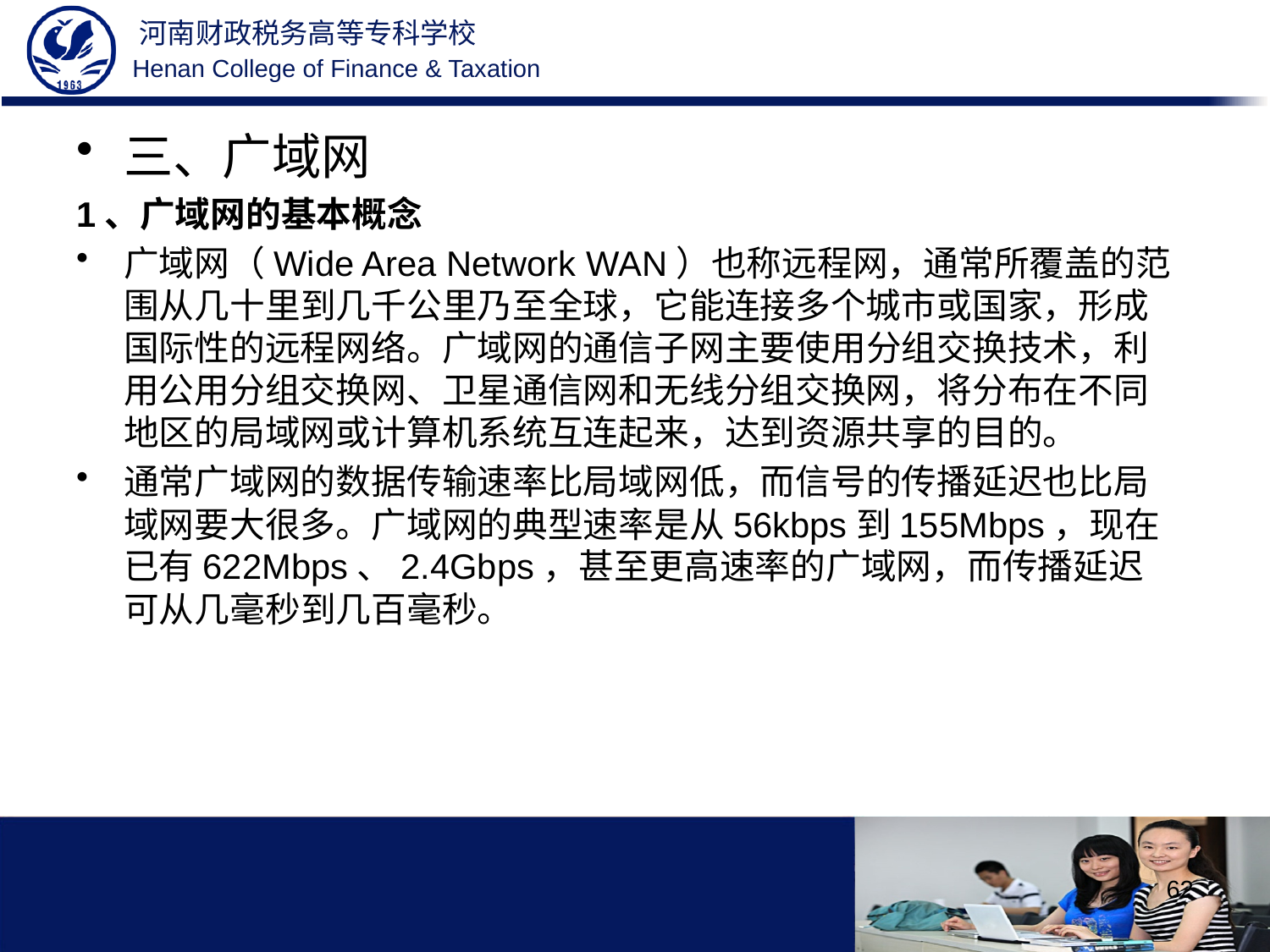

三、广域网
1、广域网的基本概念
广域网（Wide Area Network WAN）也称远程网，通常所覆盖的范围从几十里到几千公里乃至全球，它能连接多个城市或国家，形成国际性的远程网络。广域网的通信子网主要使用分组交换技术，利用公用分组交换网、卫星通信网和无线分组交换网，将分布在不同地区的局域网或计算机系统互连起来，达到资源共享的目的。
通常广域网的数据传输速率比局域网低，而信号的传播延迟也比局域网要大很多。广域网的典型速率是从56kbps到155Mbps，现在已有622Mbps、2.4Gbps，甚至更高速率的广域网，而传播延迟可从几毫秒到几百毫秒。
62